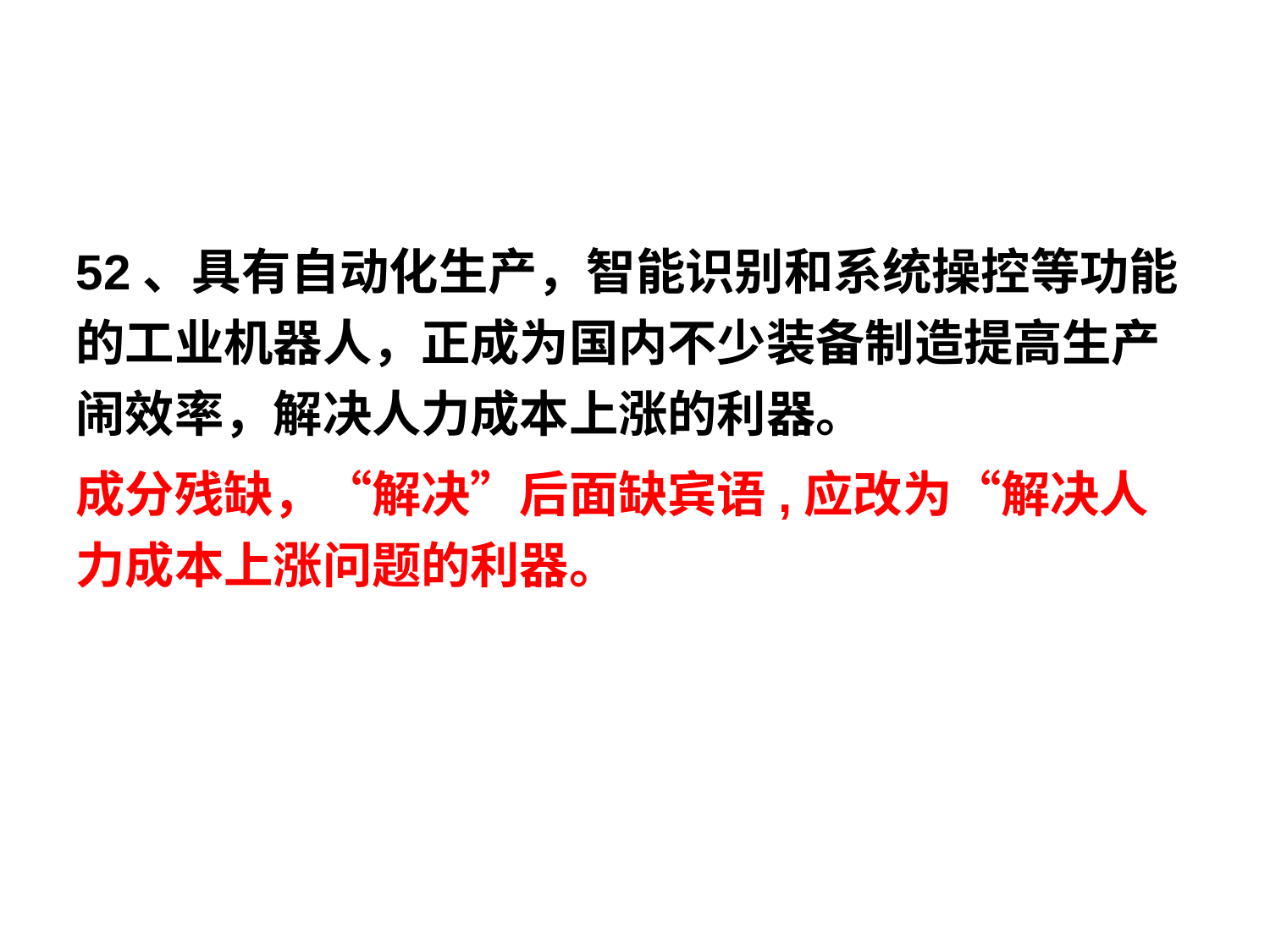

#
52、具有自动化生产，智能识别和系统操控等功能的工业机器人，正成为国内不少装备制造提高生产闹效率，解决人力成本上涨的利器。
成分残缺，“解决”后面缺宾语,应改为“解决人力成本上涨问题的利器。